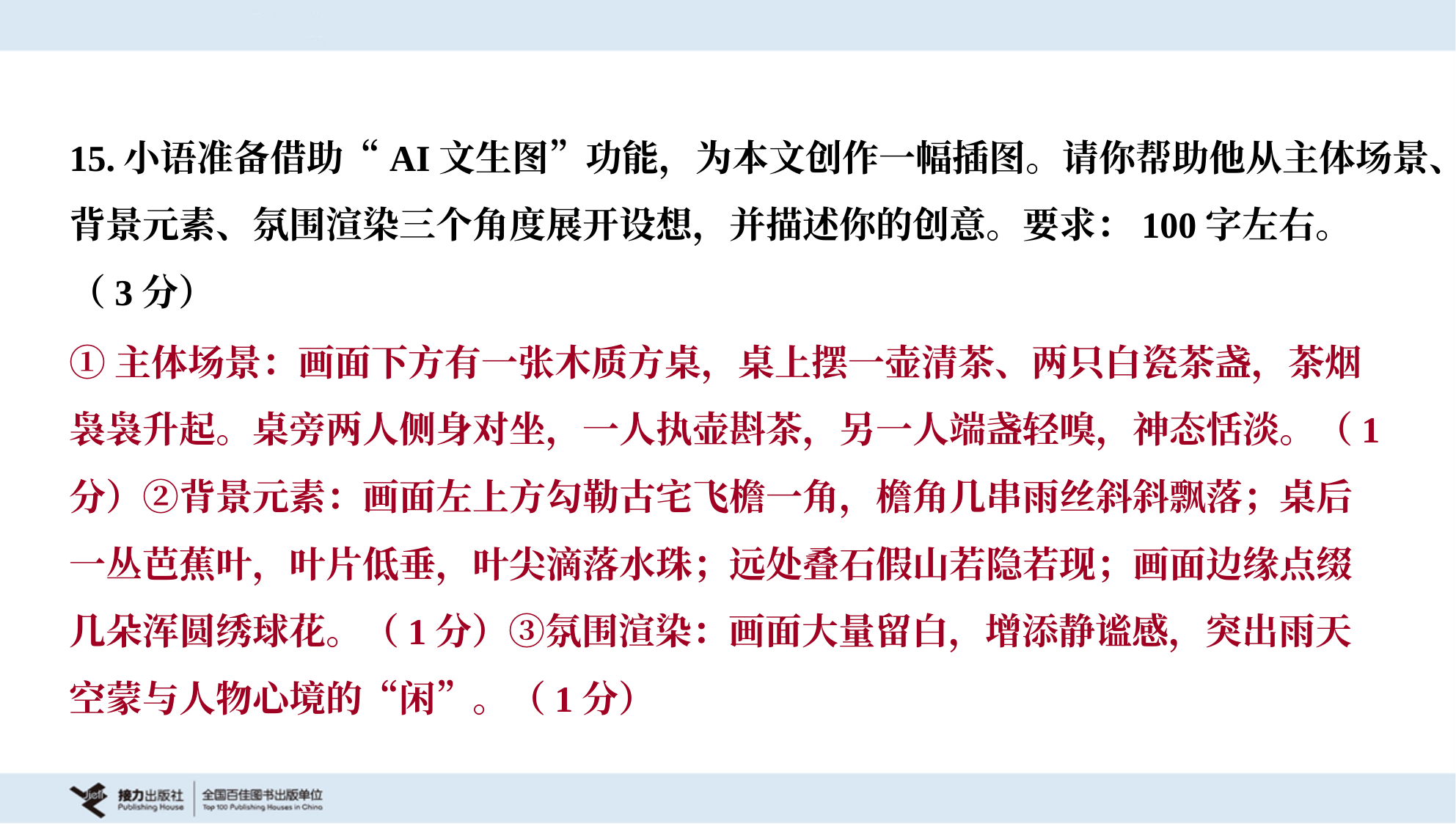

15.小语准备借助“AI文生图”功能，为本文创作一幅插图。请你帮助他从主体场景、
背景元素、氛围渲染三个角度展开设想，并描述你的创意。要求：100字左右。
（3分）
①主体场景：画面下方有一张木质方桌，桌上摆一壶清茶、两只白瓷茶盏，茶烟
袅袅升起。桌旁两人侧身对坐，一人执壶斟茶，另一人端盏轻嗅，神态恬淡。（1
分）②背景元素：画面左上方勾勒古宅飞檐一角，檐角几串雨丝斜斜飘落；桌后
一丛芭蕉叶，叶片低垂，叶尖滴落水珠；远处叠石假山若隐若现；画面边缘点缀
几朵浑圆绣球花。（1分）③氛围渲染：画面大量留白，增添静谧感，突出雨天
空蒙与人物心境的“闲”。（1分）